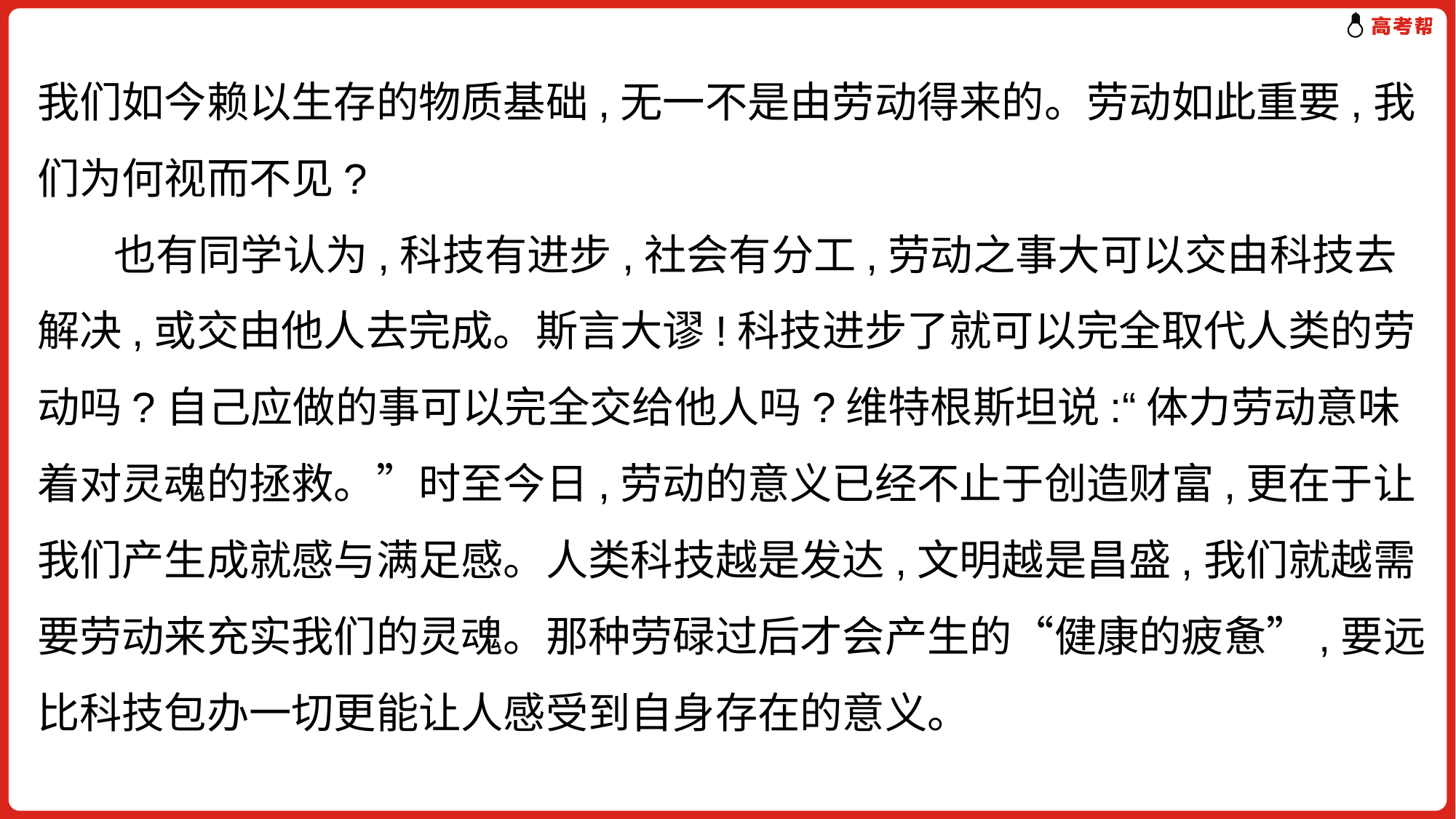

我们如今赖以生存的物质基础,无一不是由劳动得来的。劳动如此重要,我们为何视而不见?
       也有同学认为,科技有进步,社会有分工,劳动之事大可以交由科技去解决,或交由他人去完成。斯言大谬!科技进步了就可以完全取代人类的劳动吗?自己应做的事可以完全交给他人吗?维特根斯坦说:“体力劳动意味着对灵魂的拯救。”时至今日,劳动的意义已经不止于创造财富,更在于让我们产生成就感与满足感。人类科技越是发达,文明越是昌盛,我们就越需要劳动来充实我们的灵魂。那种劳碌过后才会产生的“健康的疲惫”,要远比科技包办一切更能让人感受到自身存在的意义。